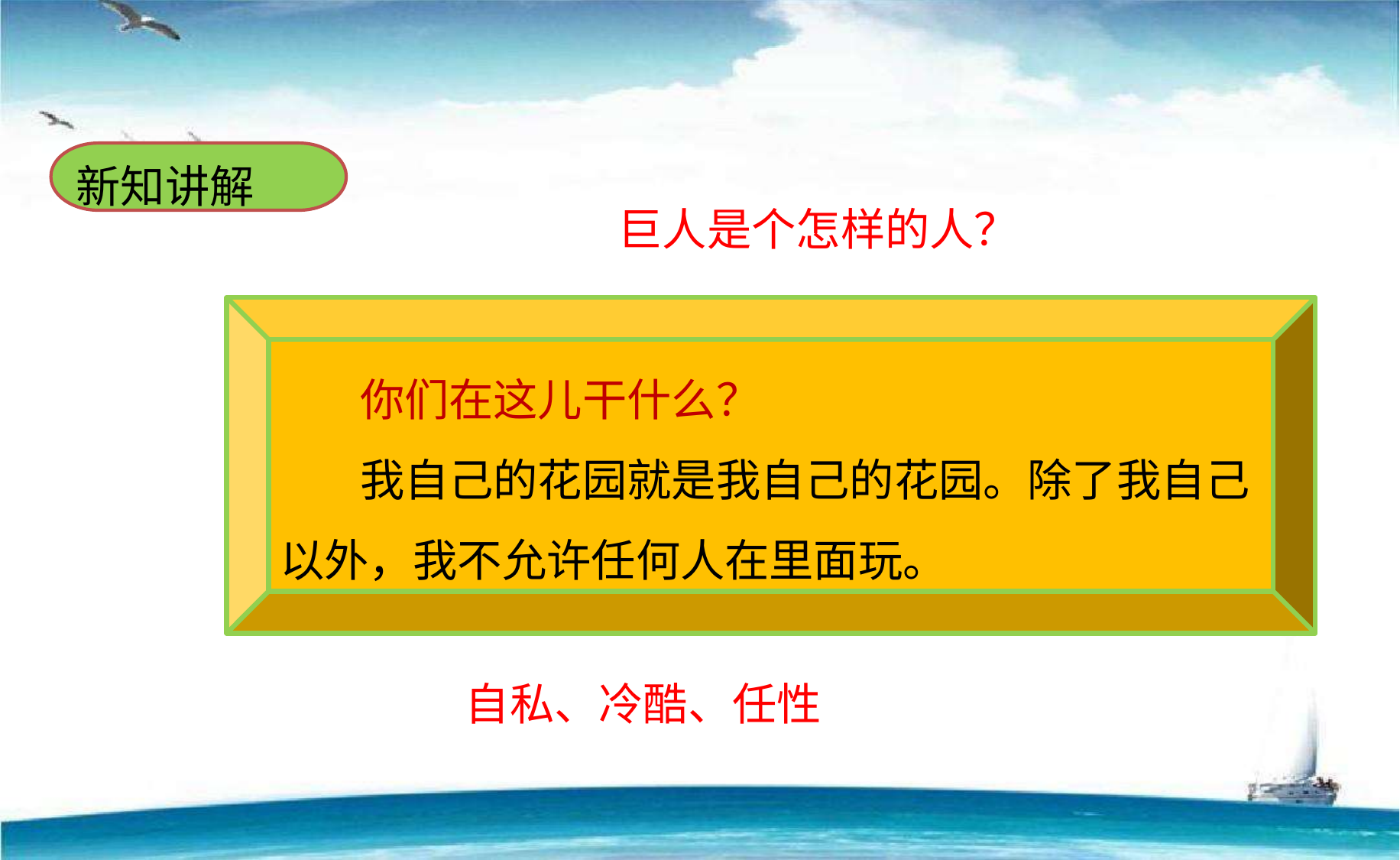

新知讲解

 巨人是个怎样的人？
       你们在这儿干什么？
       我自己的花园就是我自己的花园。除了我自己以外，我不允许任何人在里面玩。
自私、冷酷、任性